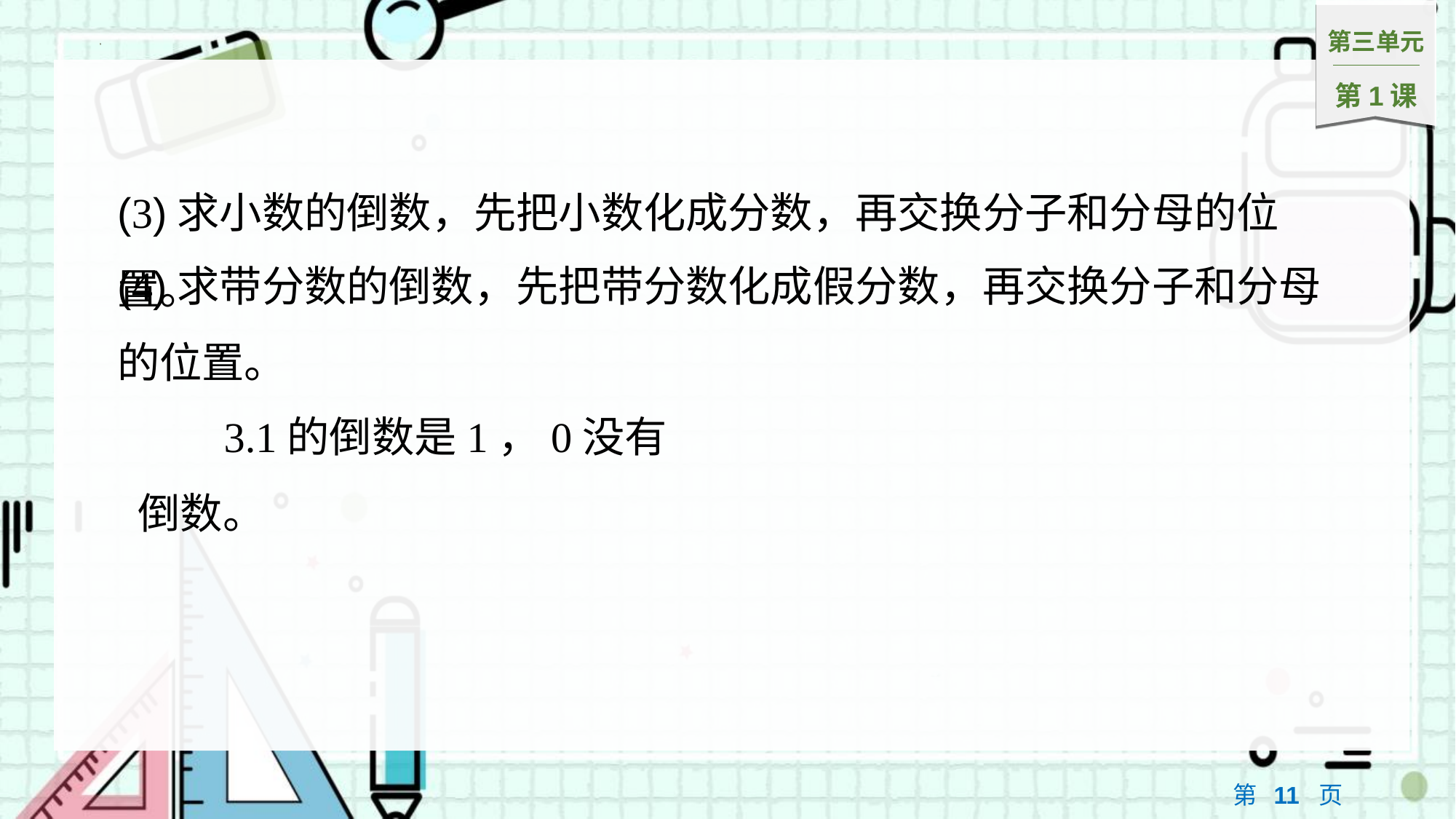

(3)求小数的倒数，先把小数化成分数，再交换分子和分母的位置。
(4)求带分数的倒数，先把带分数化成假分数，再交换分子和分母的位置。
3.1的倒数是1，0没有倒数。